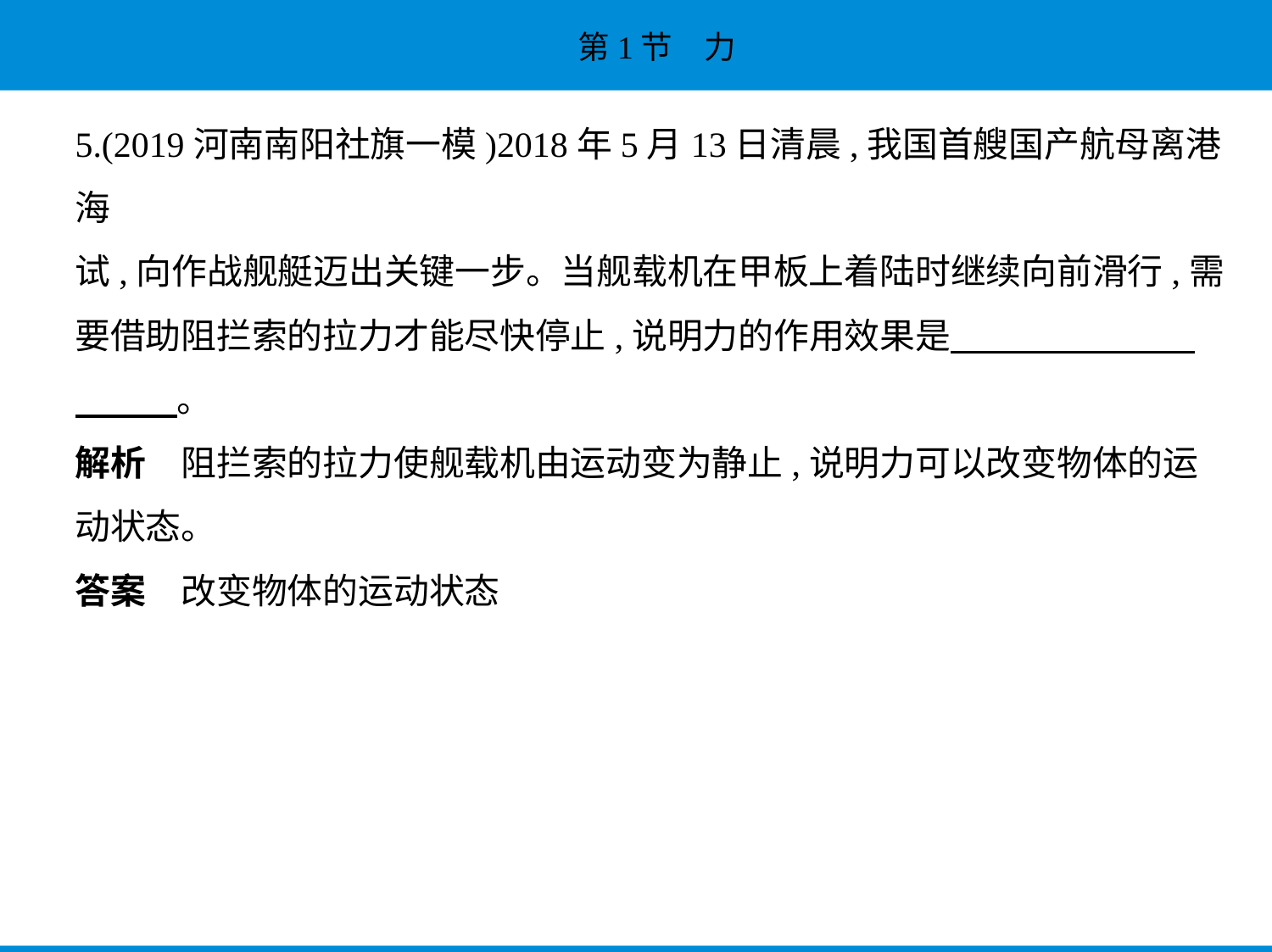

5.(2019河南南阳社旗一模)2018年5月13日清晨,我国首艘国产航母离港海
试,向作战舰艇迈出关键一步。当舰载机在甲板上着陆时继续向前滑行,需
要借助阻拦索的拉力才能尽快停止,说明力的作用效果是　　　　　　    
　　    。
解析　阻拦索的拉力使舰载机由运动变为静止,说明力可以改变物体的运
动状态。
答案　改变物体的运动状态